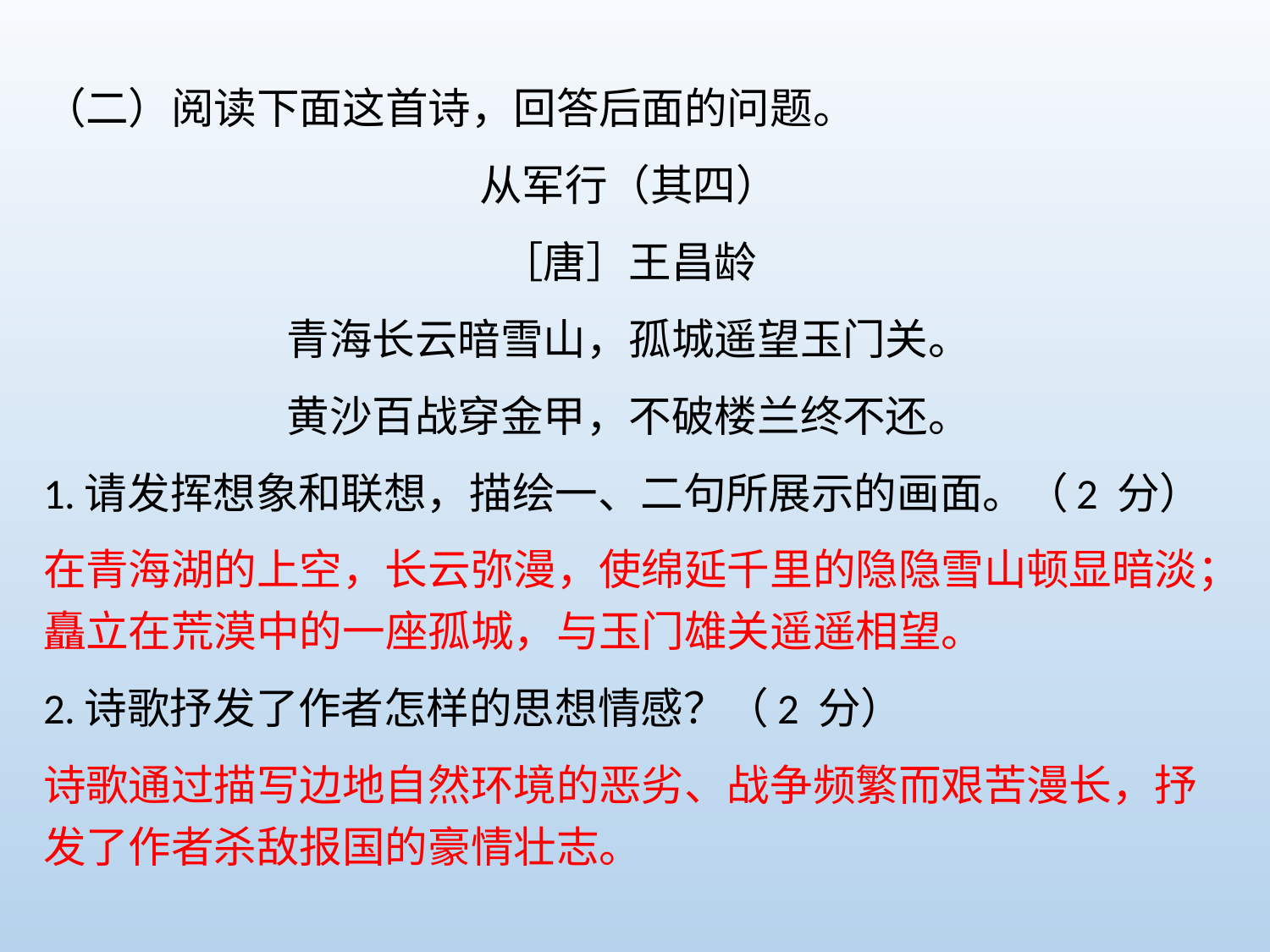

（二）阅读下面这首诗，回答后面的问题。
从军行（其四）
［唐］王昌龄
青海长云暗雪山，孤城遥望玉门关。
黄沙百战穿金甲，不破楼兰终不还。
1.请发挥想象和联想，描绘一、二句所展示的画面。（2 分）
在青海湖的上空，长云弥漫，使绵延千里的隐隐雪山顿显暗淡；矗立在荒漠中的一座孤城，与玉门雄关遥遥相望。
2.诗歌抒发了作者怎样的思想情感？（2 分）
诗歌通过描写边地自然环境的恶劣、战争频繁而艰苦漫长，抒发了作者杀敌报国的豪情壮志。